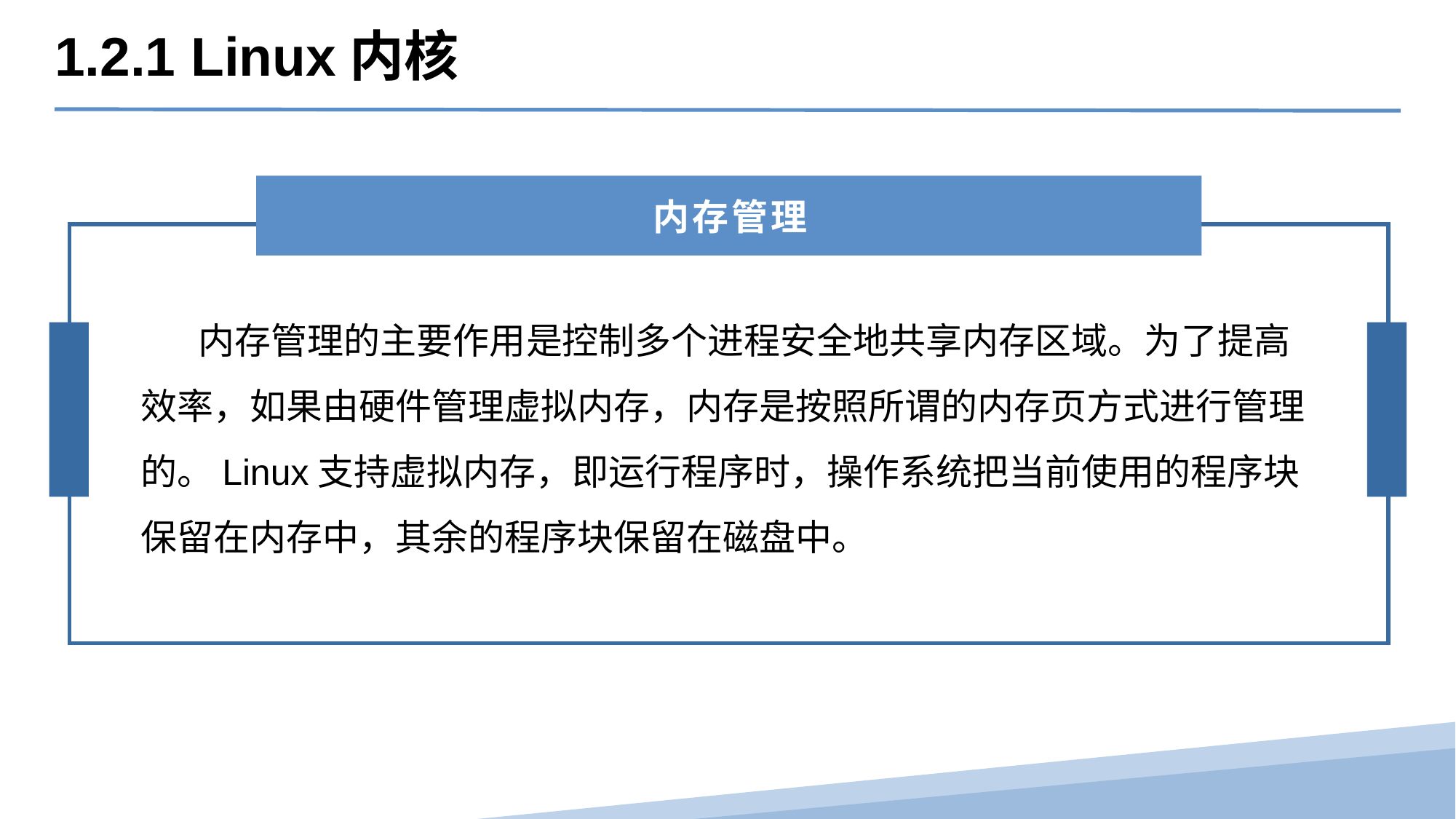

1.2.1 Linux内核
内存管理

      内存管理的主要作用是控制多个进程安全地共享内存区域。为了提高效率，如果由硬件管理虚拟内存，内存是按照所谓的内存页方式进行管理的。Linux支持虚拟内存，即运行程序时，操作系统把当前使用的程序块保留在内存中，其余的程序块保留在磁盘中。